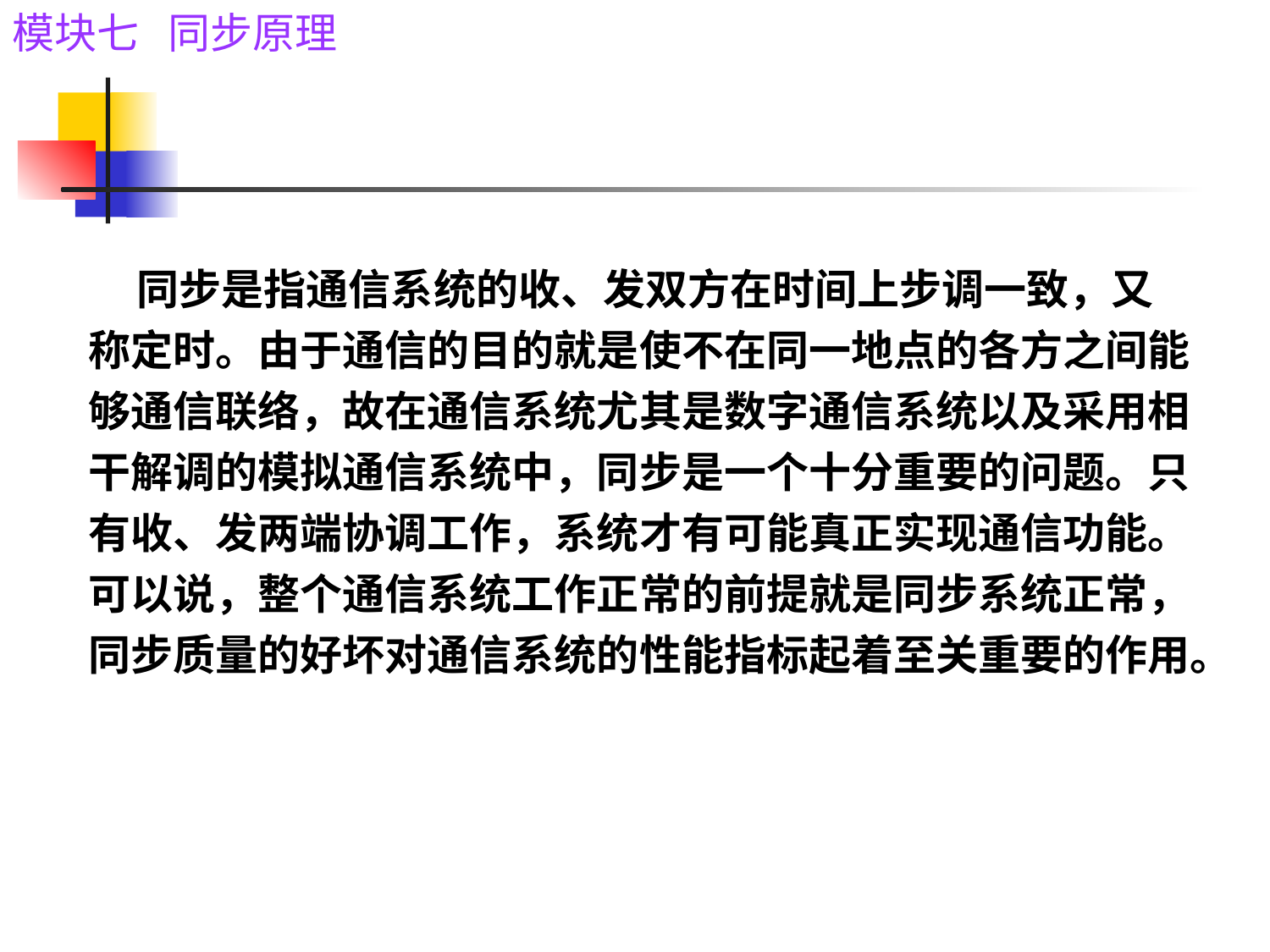

同步是指通信系统的收、发双方在时间上步调一致，又称定时。由于通信的目的就是使不在同一地点的各方之间能够通信联络，故在通信系统尤其是数字通信系统以及采用相干解调的模拟通信系统中，同步是一个十分重要的问题。只有收、发两端协调工作，系统才有可能真正实现通信功能。可以说，整个通信系统工作正常的前提就是同步系统正常，同步质量的好坏对通信系统的性能指标起着至关重要的作用。
2